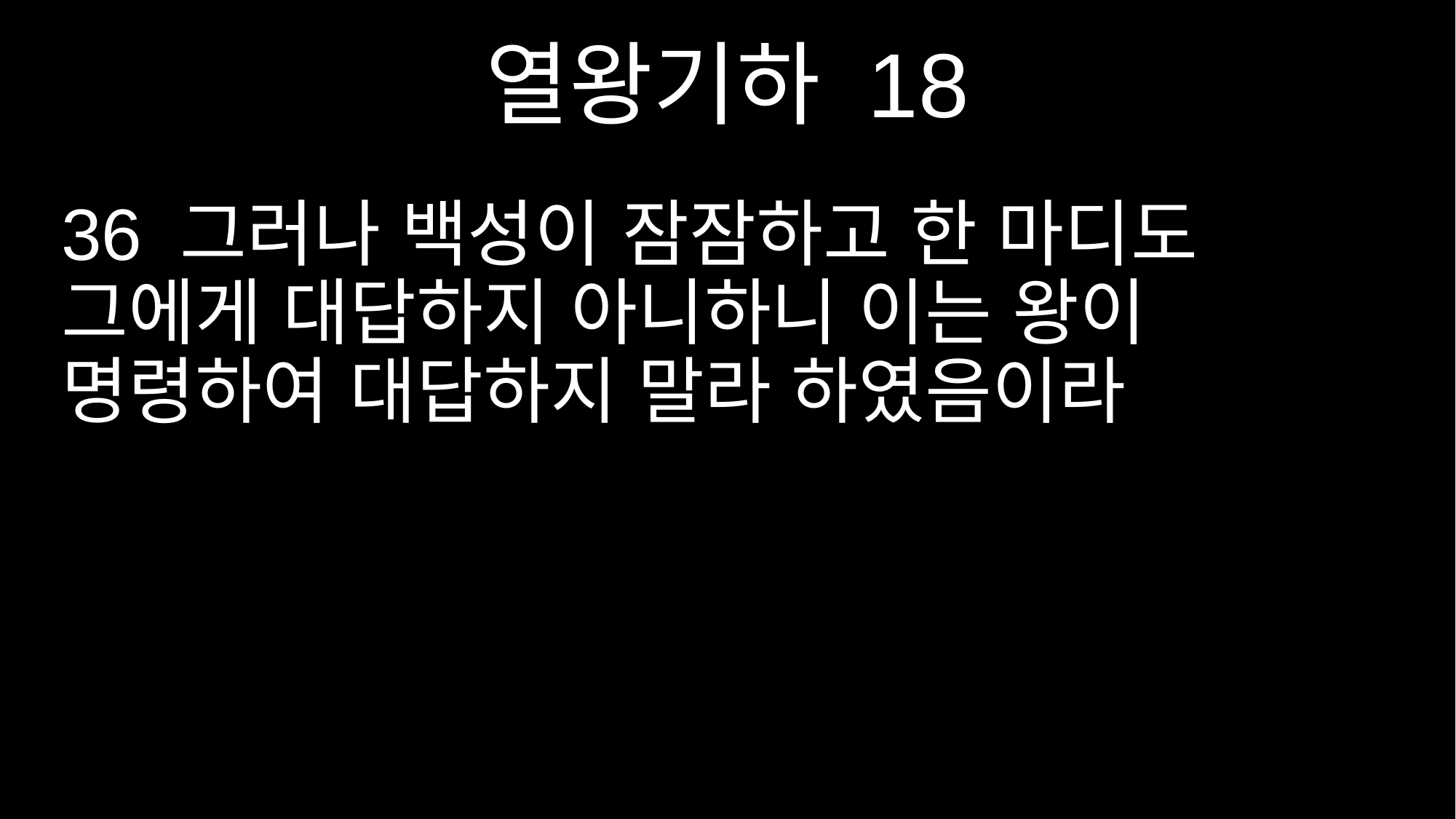

열왕기하 18
36 그러나 백성이 잠잠하고 한 마디도 그에게 대답하지 아니하니 이는 왕이 명령하여 대답하지 말라 하였음이라